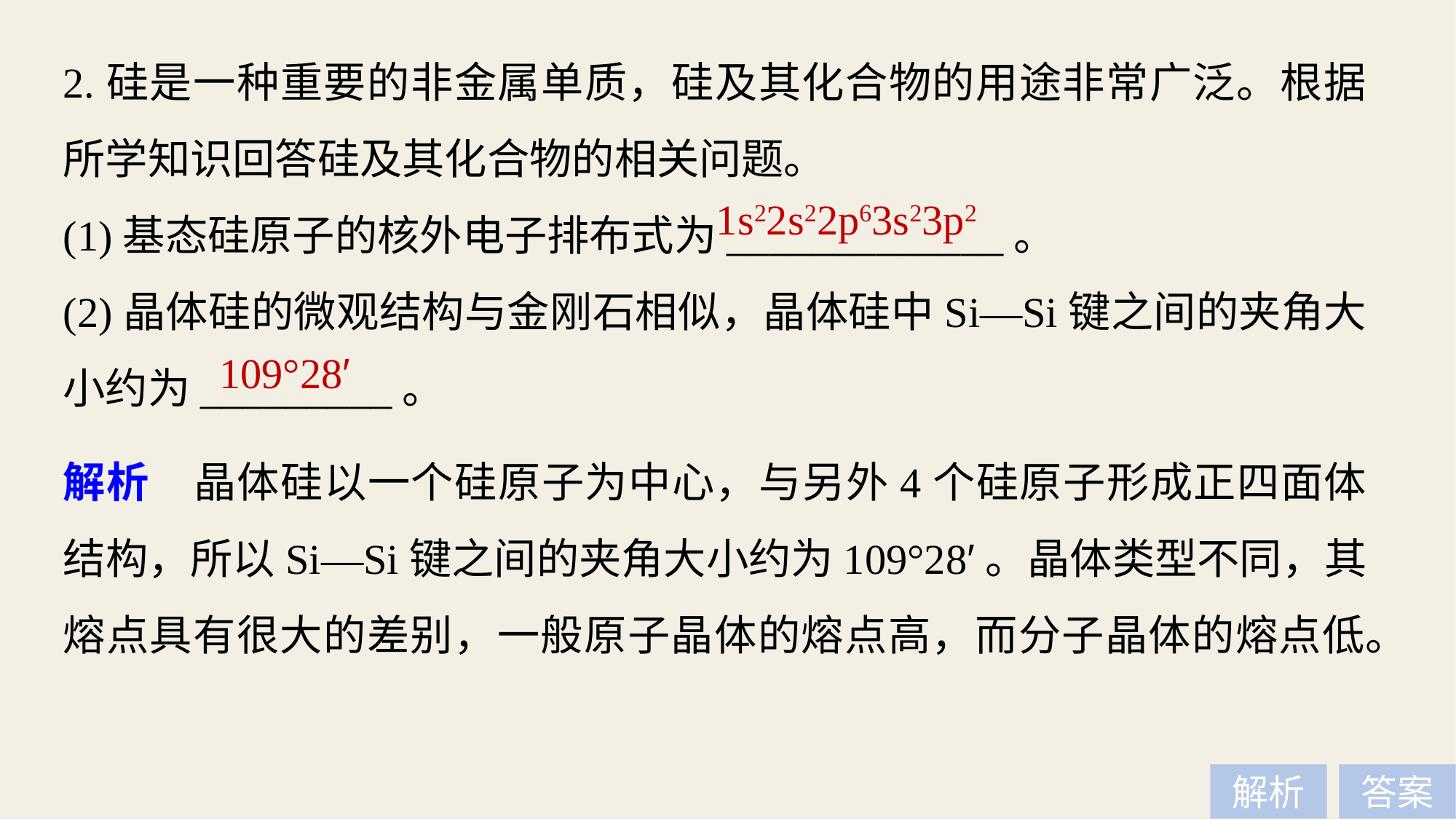

2.硅是一种重要的非金属单质，硅及其化合物的用途非常广泛。根据所学知识回答硅及其化合物的相关问题。
(1)基态硅原子的核外电子排布式为_____________。
(2)晶体硅的微观结构与金刚石相似，晶体硅中Si—Si键之间的夹角大小约为_________。
1s22s22p63s23p2
109°28′
解析　晶体硅以一个硅原子为中心，与另外4个硅原子形成正四面体结构，所以Si—Si键之间的夹角大小约为109°28′。晶体类型不同，其熔点具有很大的差别，一般原子晶体的熔点高，而分子晶体的熔点低。
解析
答案